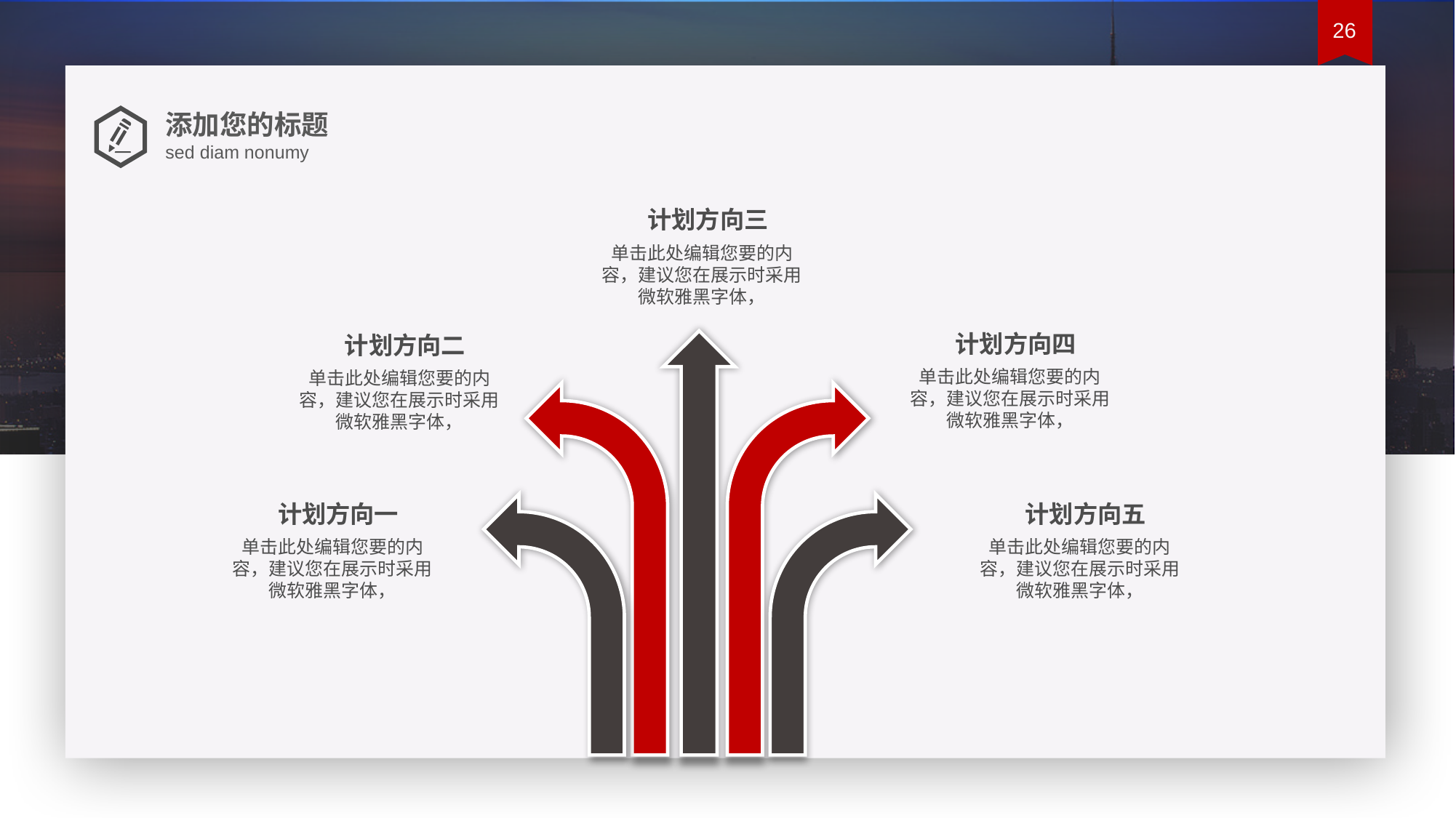

添加您的标题
sed diam nonumy

计划方向三
单击此处编辑您要的内容，建议您在展示时采用微软雅黑字体，
计划方向四
单击此处编辑您要的内容，建议您在展示时采用微软雅黑字体，
计划方向二
单击此处编辑您要的内容，建议您在展示时采用微软雅黑字体，

计划方向一
单击此处编辑您要的内容，建议您在展示时采用微软雅黑字体，
计划方向五
单击此处编辑您要的内容，建议您在展示时采用微软雅黑字体，